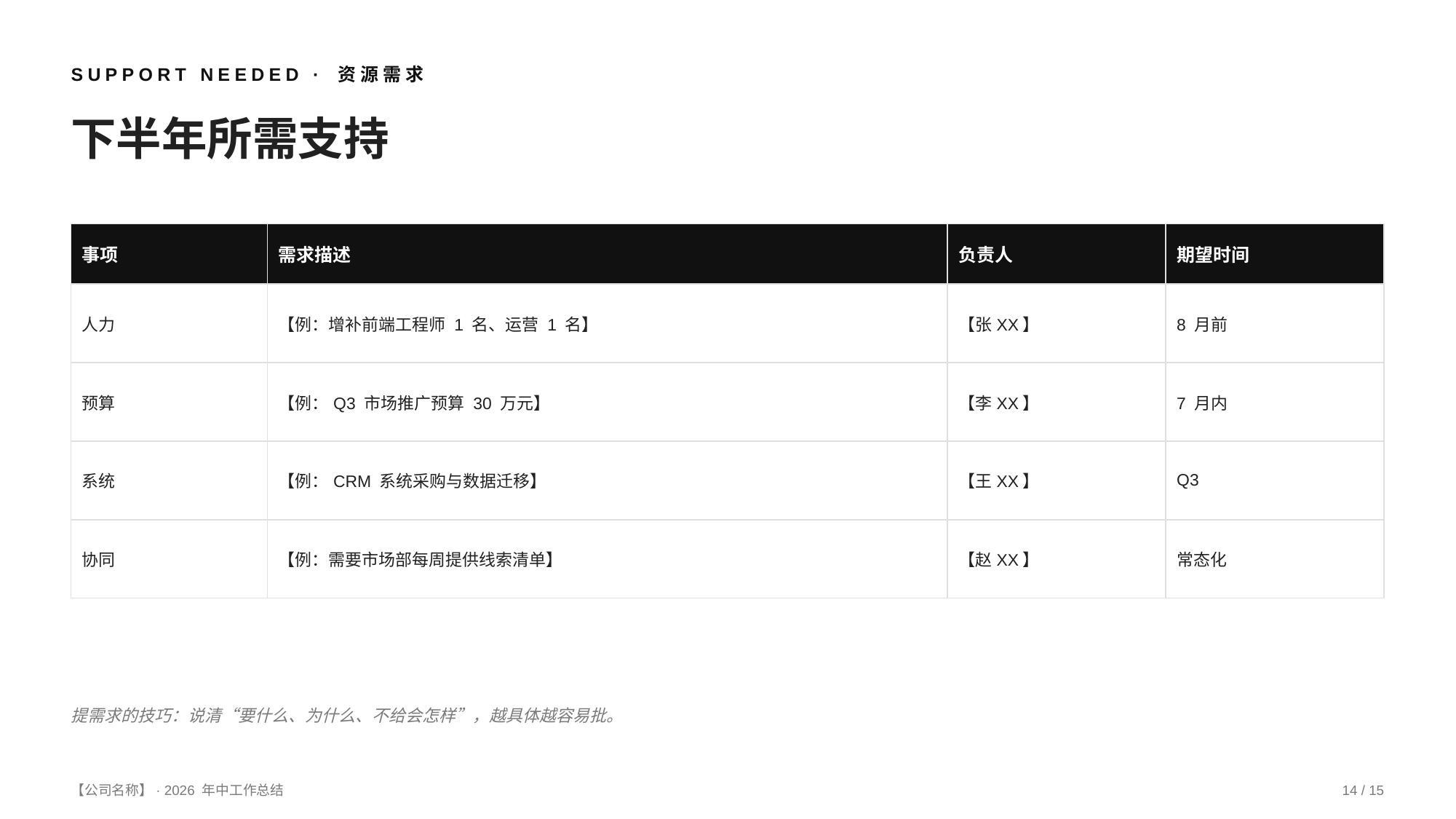

SUPPORT NEEDED · 资源需求
下半年所需支持
| 事项 | 需求描述 | 负责人 | 期望时间 |
| --- | --- | --- | --- |
| 人力 | 【例：增补前端工程师 1 名、运营 1 名】 | 【张XX】 | 8 月前 |
| 预算 | 【例：Q3 市场推广预算 30 万元】 | 【李XX】 | 7 月内 |
| 系统 | 【例：CRM 系统采购与数据迁移】 | 【王XX】 | Q3 |
| 协同 | 【例：需要市场部每周提供线索清单】 | 【赵XX】 | 常态化 |
提需求的技巧：说清“要什么、为什么、不给会怎样”，越具体越容易批。
【公司名称】· 2026 年中工作总结
14 / 15